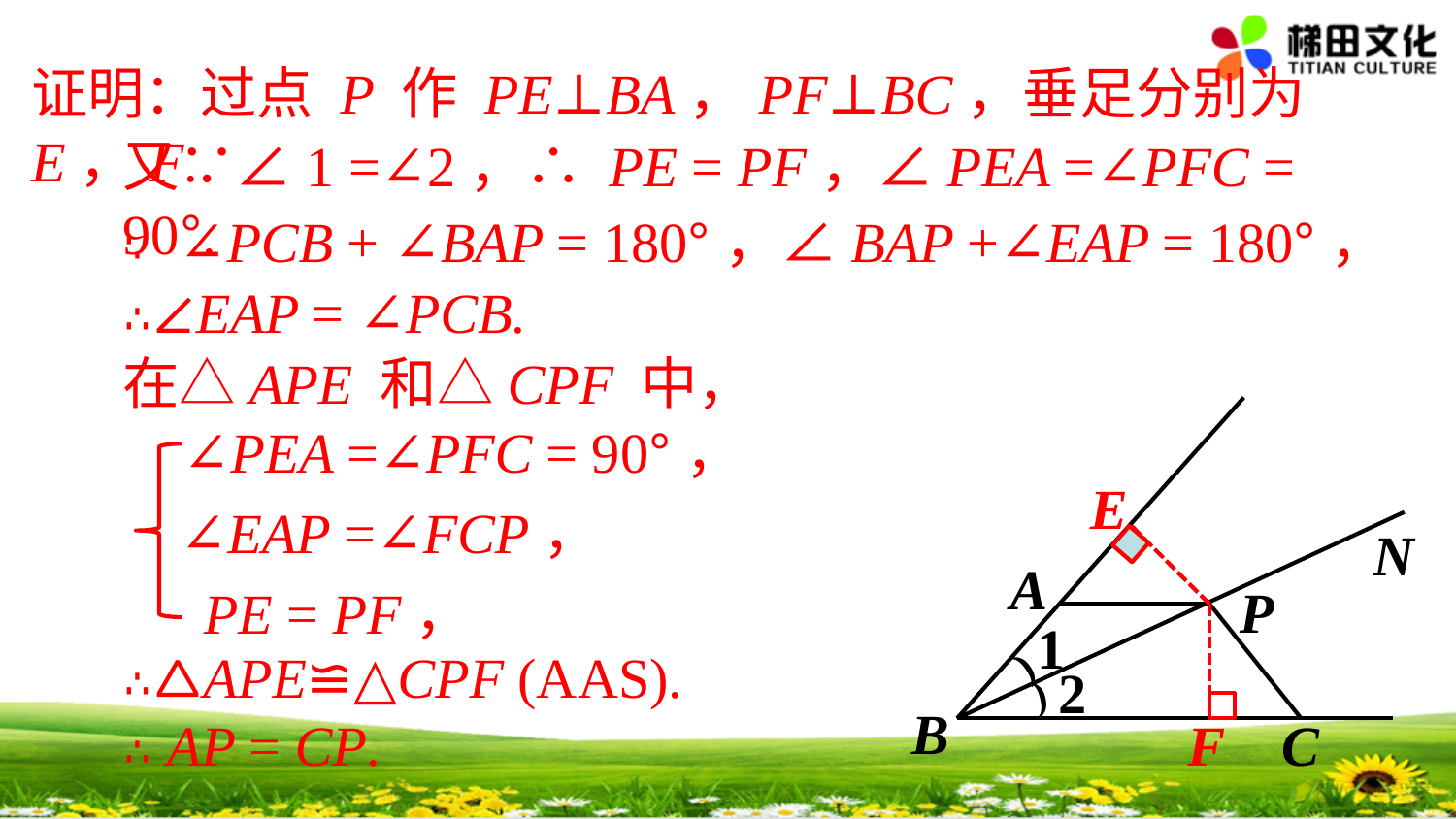

证明：过点 P 作 PE⊥BA，PF⊥BC，垂足分别为 E，F.
又∵∠1 =∠2，∴ PE = PF，∠PEA =∠PFC = 90°.
∵∠PCB + ∠BAP = 180°，∠BAP +∠EAP = 180°，
∴∠EAP = ∠PCB.
在△APE 和△CPF 中，
N
A
P
1
)
2
)
C
B
 ∠PEA =∠PFC = 90°，

∠EAP =∠FCP，
   PE = PF，
E

F
∴△APE≌△CPF (AAS).
∴ AP = CP.